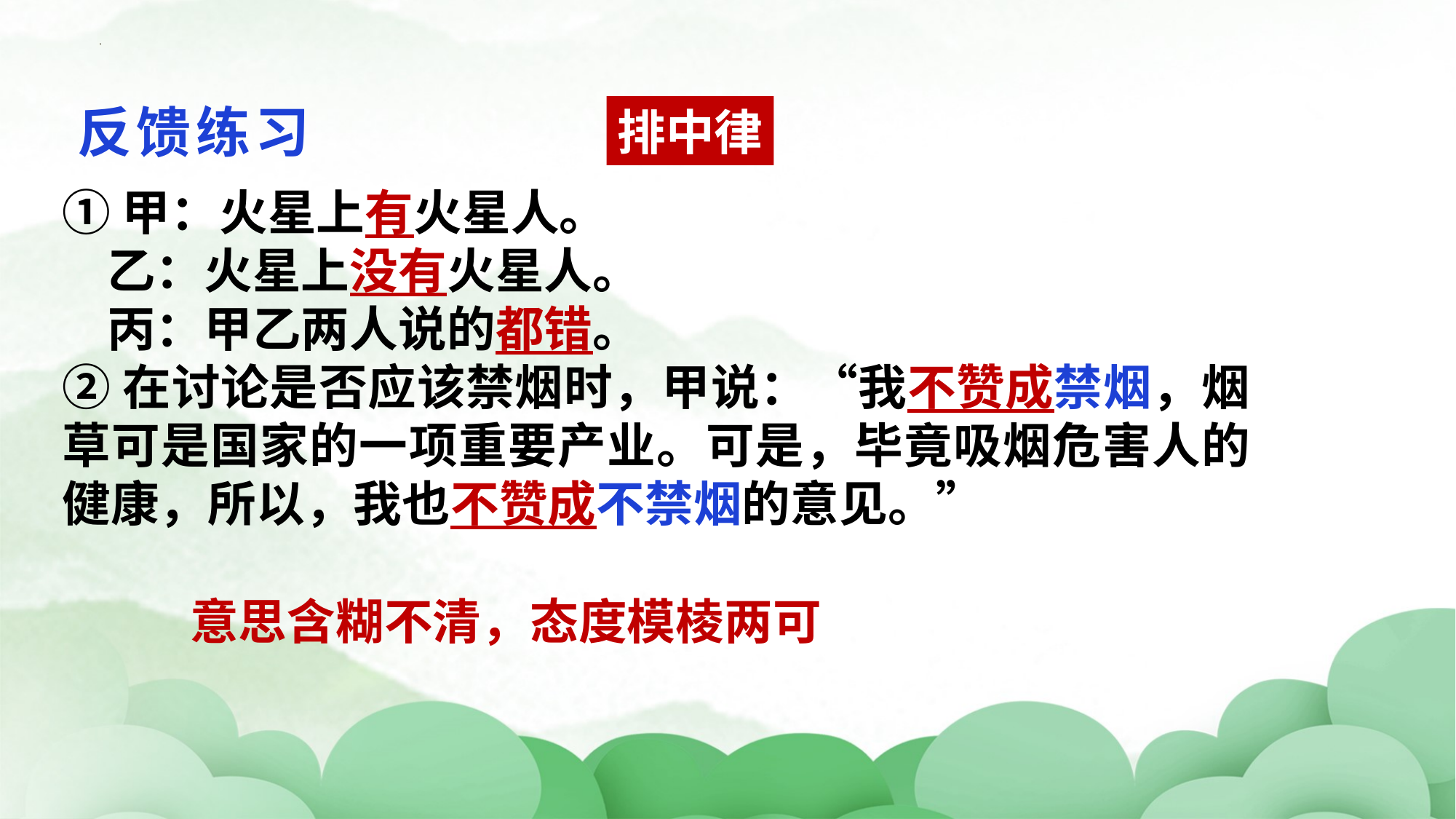

反馈练习
排中律
①甲：火星上有火星人。
   乙：火星上没有火星人。
   丙：甲乙两人说的都错。
②在讨论是否应该禁烟时，甲说：“我不赞成禁烟，烟草可是国家的一项重要产业。可是，毕竟吸烟危害人的健康，所以，我也不赞成不禁烟的意见。”
意思含糊不清，态度模棱两可